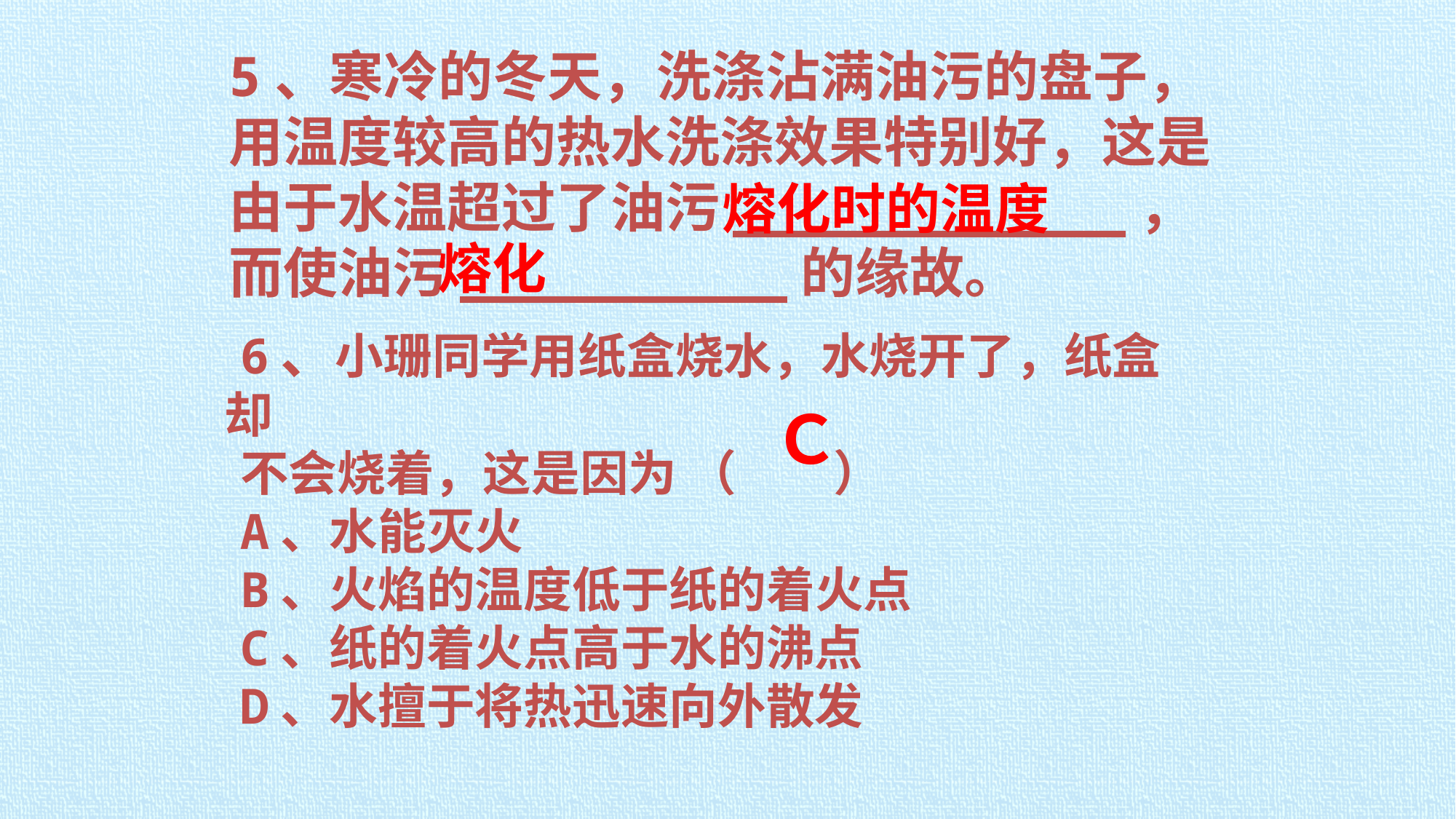

5、寒冷的冬天，洗涤沾满油污的盘子，用温度较高的热水洗涤效果特别好，这是由于水温超过了油污____________，而使油污__________的缘故。
熔化时的温度
熔化
6、小珊同学用纸盒烧水，水烧开了，纸盒却
不会烧着，这是因为 （　　）
A、水能灭火
B、火焰的温度低于纸的着火点
C、纸的着火点高于水的沸点
D、水擅于将热迅速向外散发
Ｃ